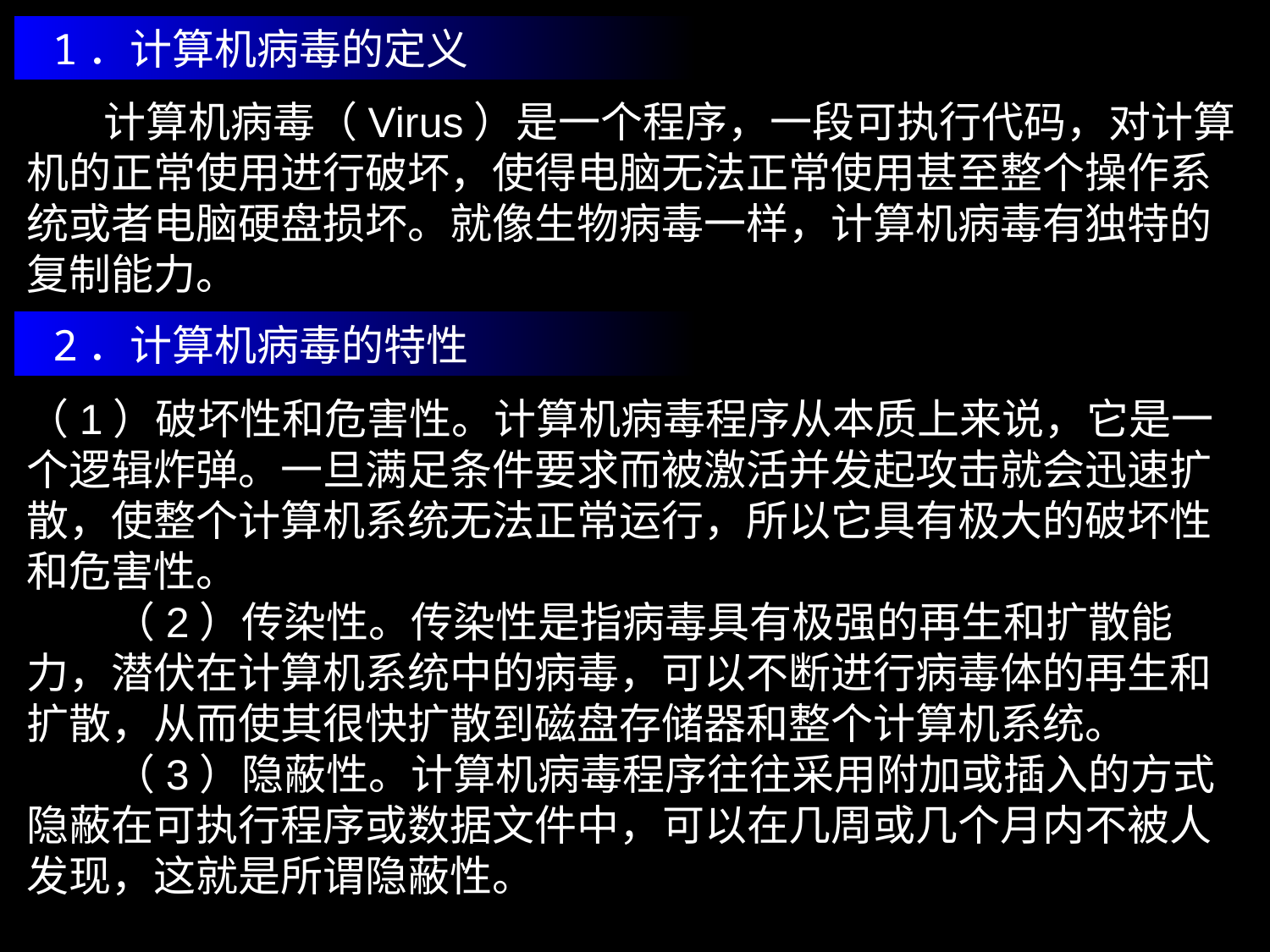

1．计算机病毒的定义
       计算机病毒（Virus）是一个程序，一段可执行代码，对计算机的正常使用进行破坏，使得电脑无法正常使用甚至整个操作系统或者电脑硬盘损坏。就像生物病毒一样，计算机病毒有独特的复制能力。
 2．计算机病毒的特性
（1）破坏性和危害性。计算机病毒程序从本质上来说，它是一个逻辑炸弹。一旦满足条件要求而被激活并发起攻击就会迅速扩散，使整个计算机系统无法正常运行，所以它具有极大的破坏性和危害性。
        （2）传染性。传染性是指病毒具有极强的再生和扩散能力，潜伏在计算机系统中的病毒，可以不断进行病毒体的再生和扩散，从而使其很快扩散到磁盘存储器和整个计算机系统。
        （3）隐蔽性。计算机病毒程序往往采用附加或插入的方式隐蔽在可执行程序或数据文件中，可以在几周或几个月内不被人发现，这就是所谓隐蔽性。